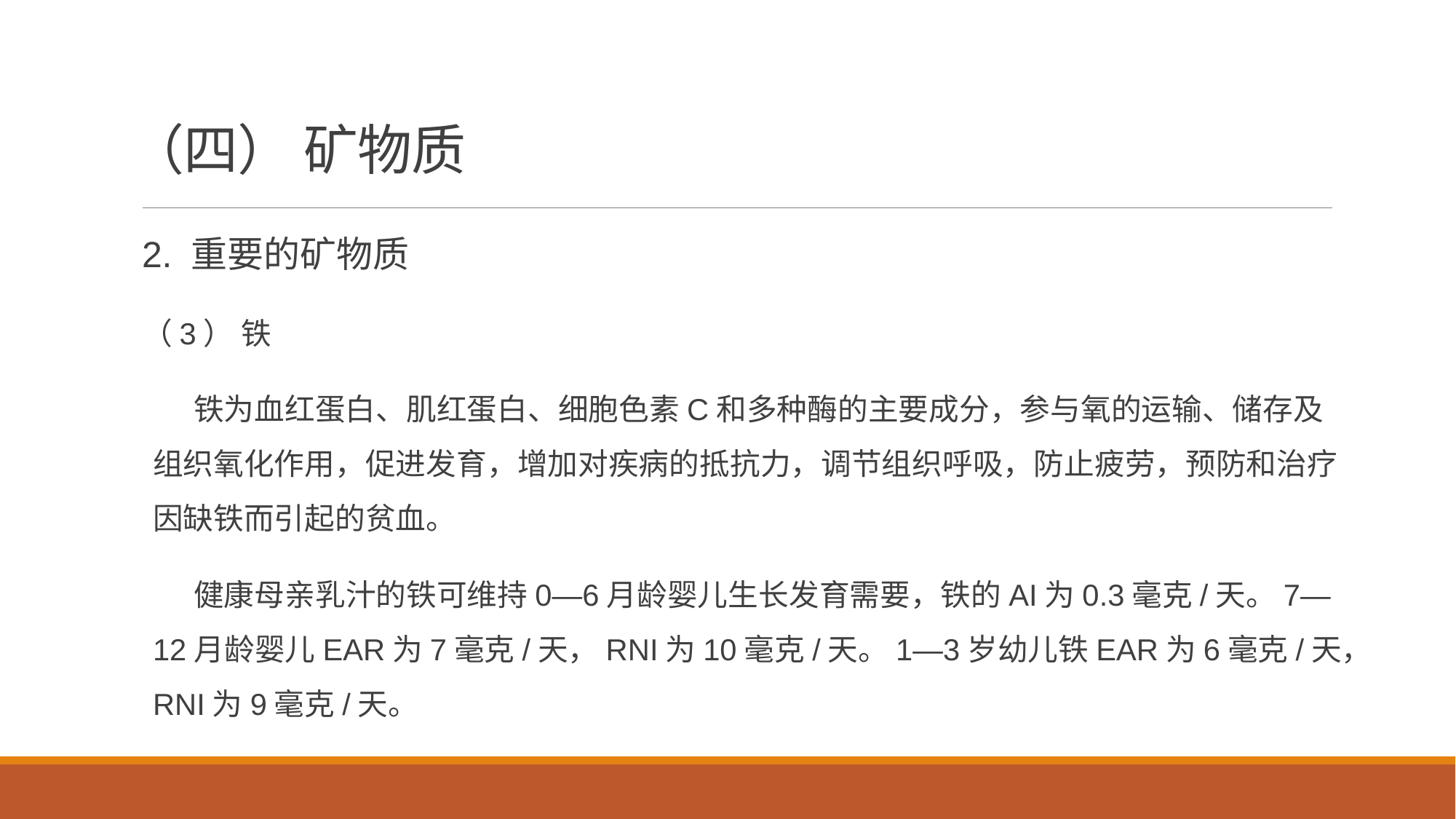

# （四） 矿物质
2. 重要的矿物质
（3） 铁
     铁为血红蛋白、肌红蛋白、细胞色素C和多种酶的主要成分，参与氧的运输、储存及组织氧化作用，促进发育，增加对疾病的抵抗力，调节组织呼吸，防止疲劳，预防和治疗因缺铁而引起的贫血。
     健康母亲乳汁的铁可维持0—6月龄婴儿生长发育需要，铁的AI为0.3毫克/天。7—12月龄婴儿EAR为7毫克/天，RNI为10毫克/天。1—3岁幼儿铁EAR为6毫克/天，RNI为9毫克/天。